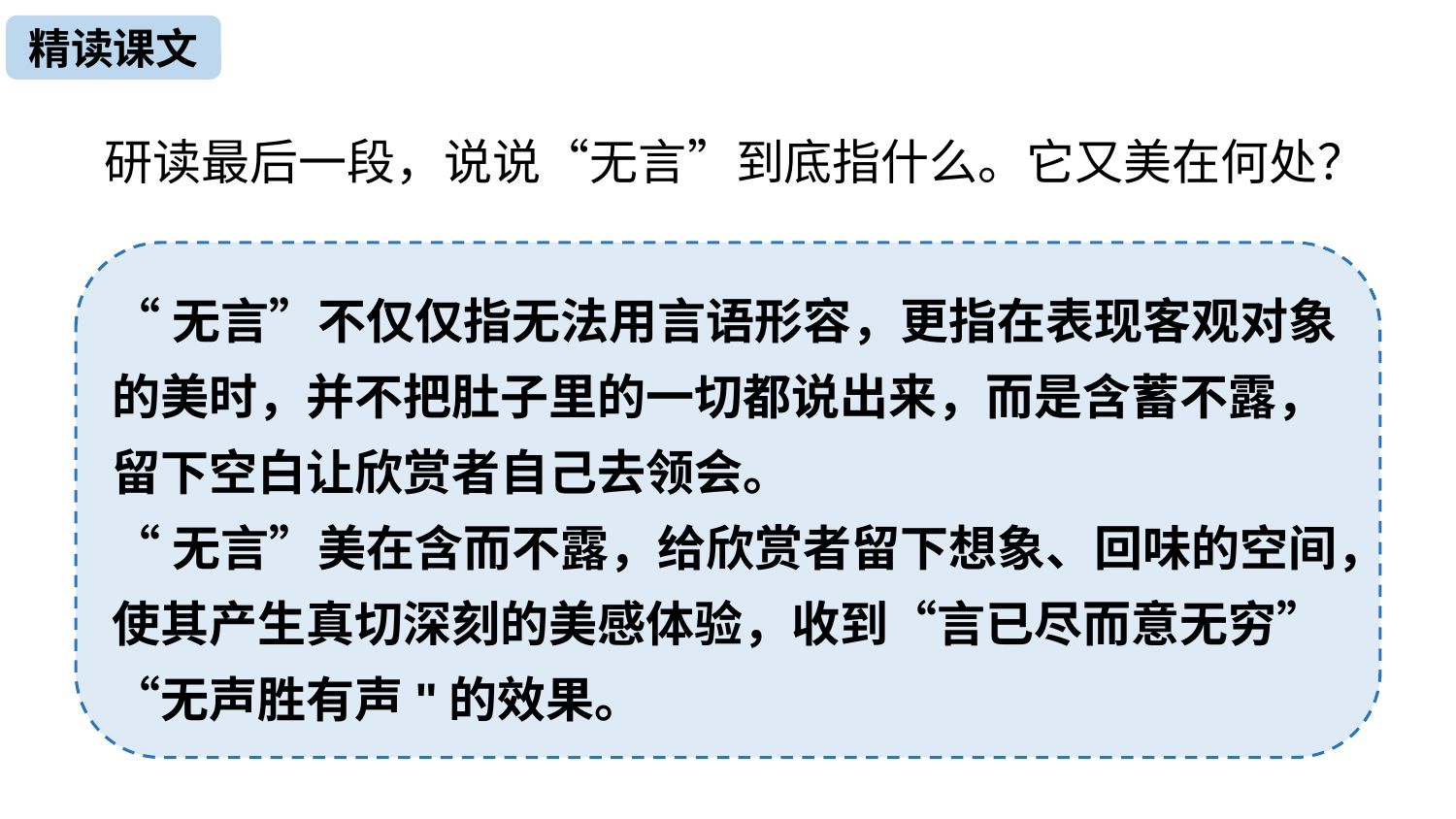

精读课文
研读最后一段，说说“无言”到底指什么。它又美在何处？
“无言”不仅仅指无法用言语形容，更指在表现客观对象的美时，并不把肚子里的一切都说出来，而是含蓄不露，留下空白让欣赏者自己去领会。
“无言”美在含而不露，给欣赏者留下想象、回味的空间，使其产生真切深刻的美感体验，收到“言已尽而意无穷”“无声胜有声"的效果。